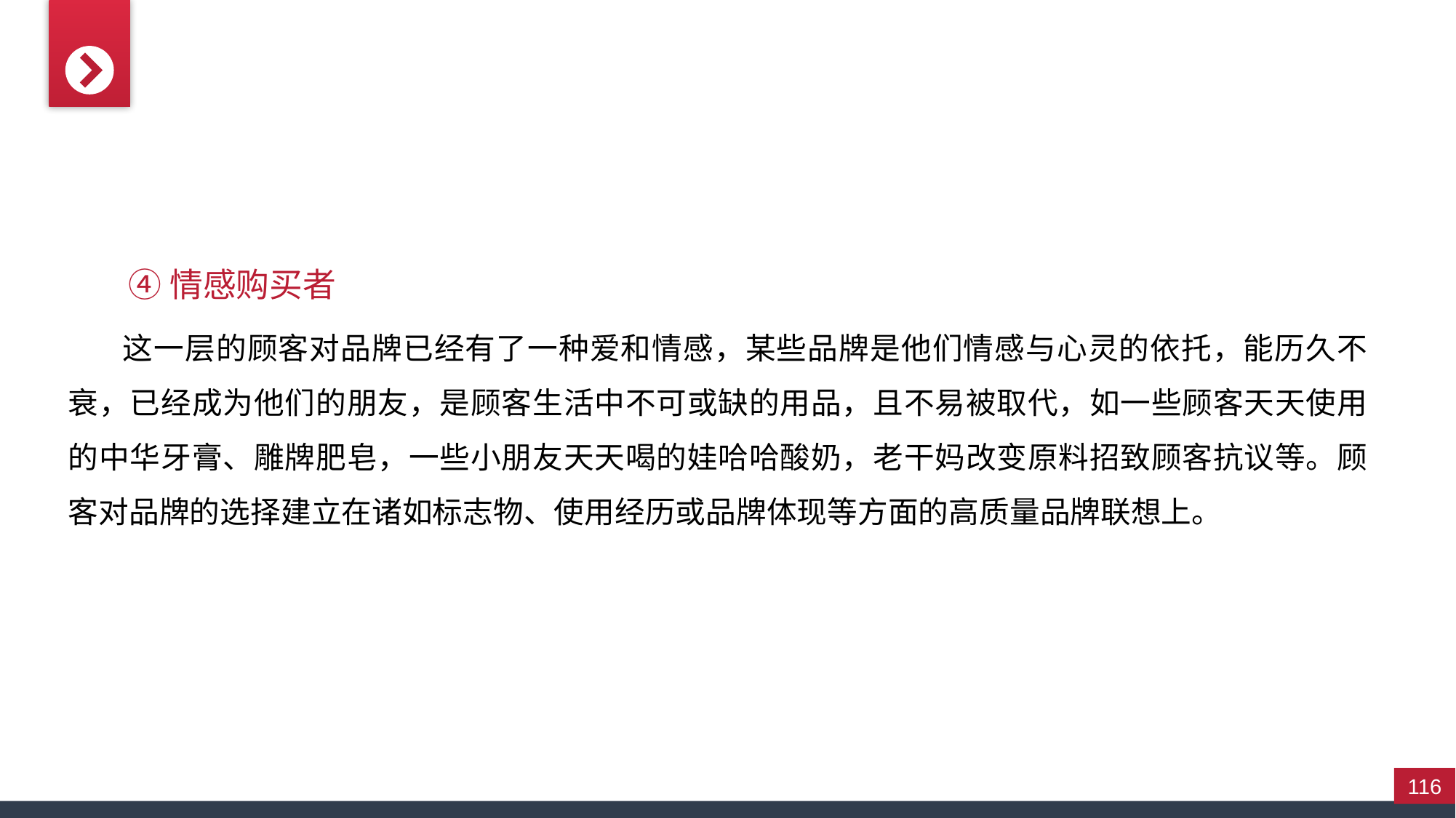

④情感购买者
这一层的顾客对品牌已经有了一种爱和情感，某些品牌是他们情感与心灵的依托，能历久不衰，已经成为他们的朋友，是顾客生活中不可或缺的用品，且不易被取代，如一些顾客天天使用的中华牙膏、雕牌肥皂，一些小朋友天天喝的娃哈哈酸奶，老干妈改变原料招致顾客抗议等。顾客对品牌的选择建立在诸如标志物、使用经历或品牌体现等方面的高质量品牌联想上。